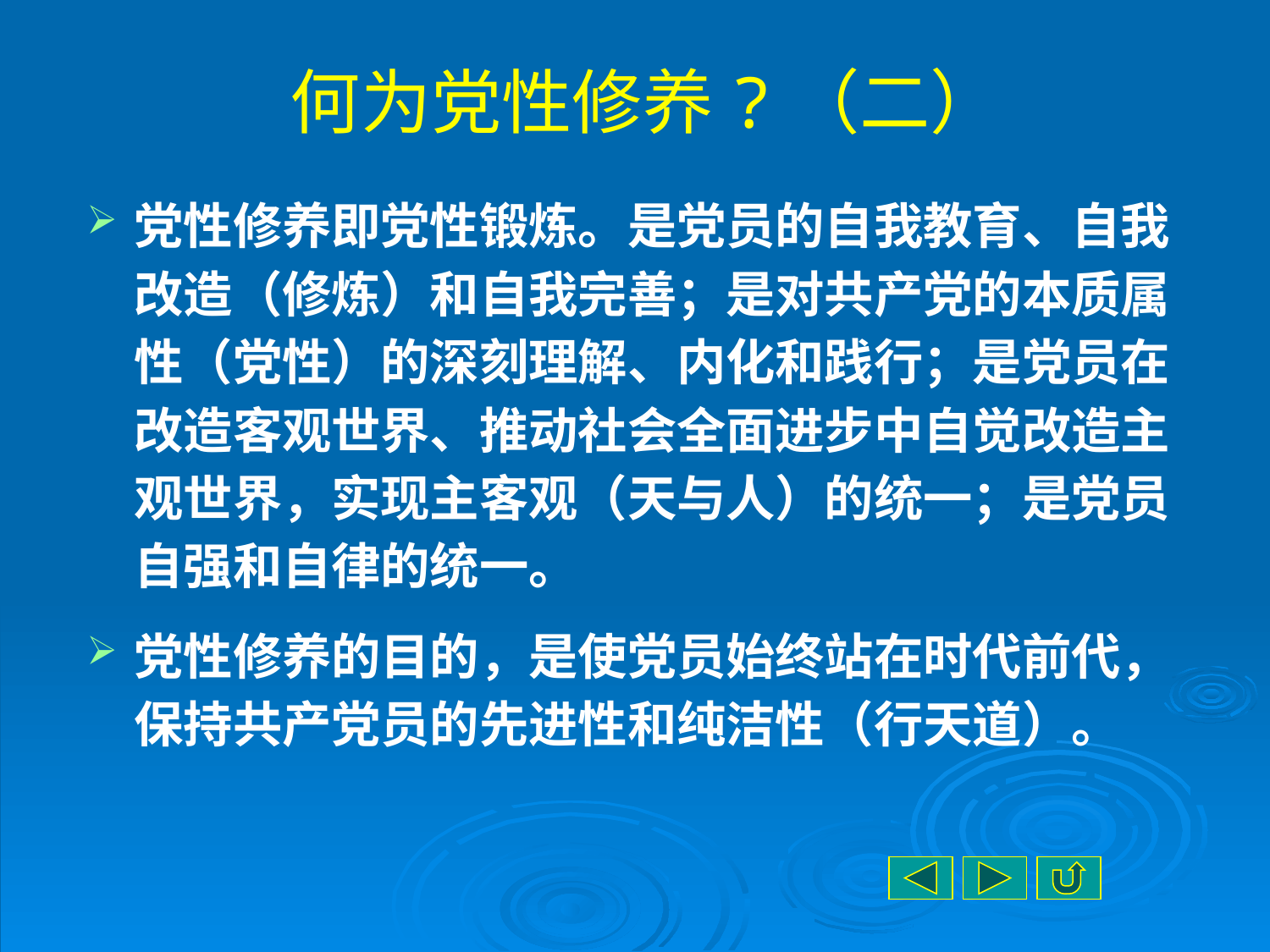

# 何为党性修养?（二）
党性修养即党性锻炼。是党员的自我教育、自我改造（修炼）和自我完善；是对共产党的本质属性（党性）的深刻理解、内化和践行；是党员在改造客观世界、推动社会全面进步中自觉改造主观世界，实现主客观（天与人）的统一；是党员自强和自律的统一。
党性修养的目的，是使党员始终站在时代前代，保持共产党员的先进性和纯洁性（行天道）。